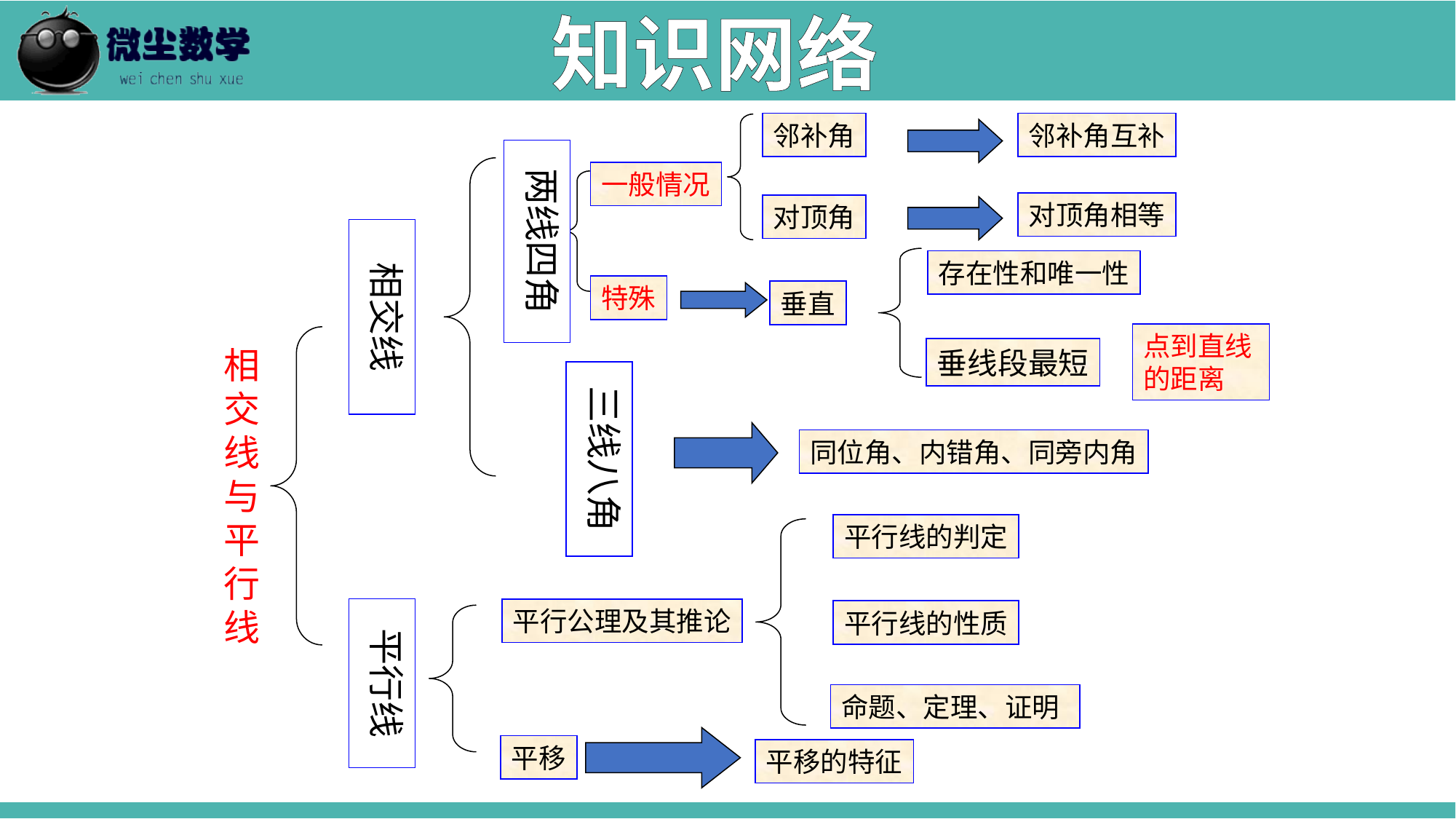

知识网络
邻补角
邻补角互补

两线四角

一般情况

对顶角相等
对顶角

相交线

存在性和唯一性
特殊
垂直

点到直线的距离

垂线段最短
相交线与平行线
三线八角

同位角、内错角、同旁内角
平行线的判定

平行线
平行公理及其推论
平行线的性质

命题、定理、证明

平移
平移的特征